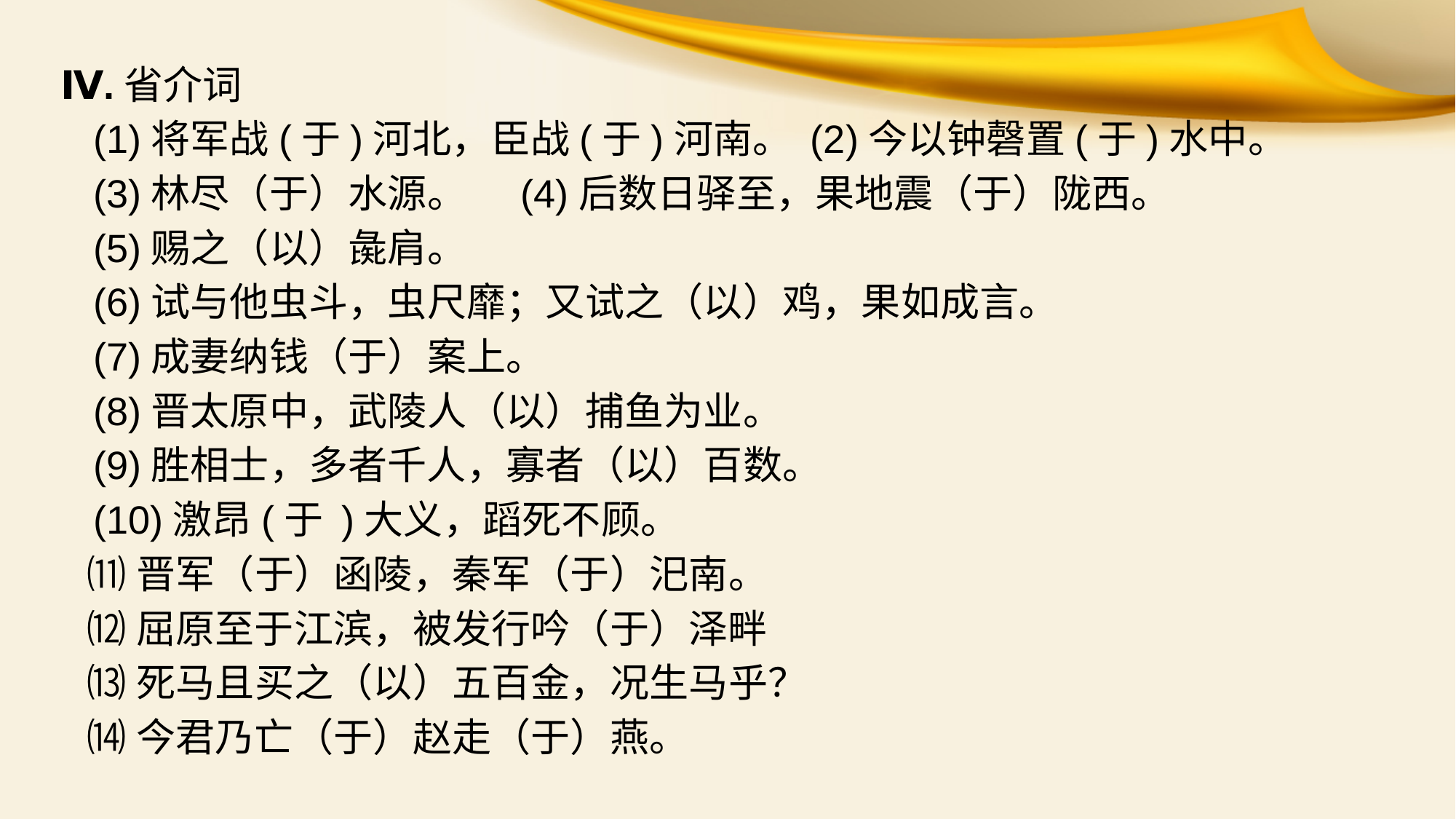

Ⅳ.省介词
   (1)将军战(于)河北，臣战(于)河南。 (2)今以钟磬置(于)水中。
   (3)林尽（于）水源。     (4)后数日驿至，果地震（于）陇西。
   (5)赐之（以）彘肩。
   (6)试与他虫斗，虫尺靡；又试之（以）鸡，果如成言。
   (7)成妻纳钱（于）案上。
   (8)晋太原中，武陵人（以）捕鱼为业。
   (9)胜相士，多者千人，寡者（以）百数。
   (10)激昂(于 )大义，蹈死不顾。
   ⑾晋军（于）函陵，秦军（于）汜南。
   ⑿屈原至于江滨，被发行吟（于）泽畔
   ⒀死马且买之（以）五百金，况生马乎？
   ⒁今君乃亡（于）赵走（于）燕。